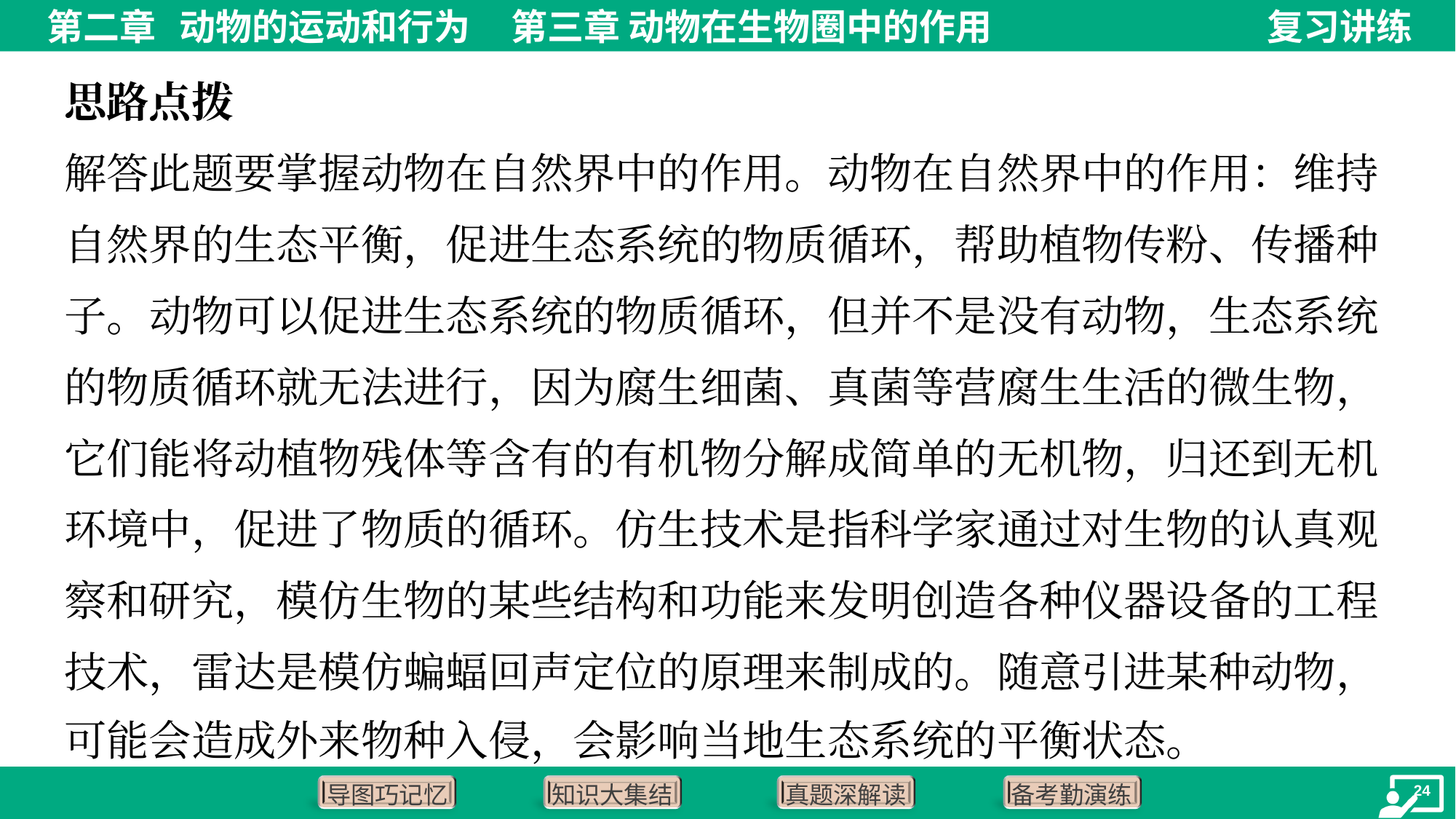

思路点拨
解答此题要掌握动物在自然界中的作用。动物在自然界中的作用：维持
自然界的生态平衡，促进生态系统的物质循环，帮助植物传粉、传播种
子。动物可以促进生态系统的物质循环，但并不是没有动物，生态系统
的物质循环就无法进行，因为腐生细菌、真菌等营腐生生活的微生物，
它们能将动植物残体等含有的有机物分解成简单的无机物，归还到无机
环境中，促进了物质的循环。仿生技术是指科学家通过对生物的认真观
察和研究，模仿生物的某些结构和功能来发明创造各种仪器设备的工程
技术，雷达是模仿蝙蝠回声定位的原理来制成的。随意引进某种动物，
可能会造成外来物种入侵，会影响当地生态系统的平衡状态。